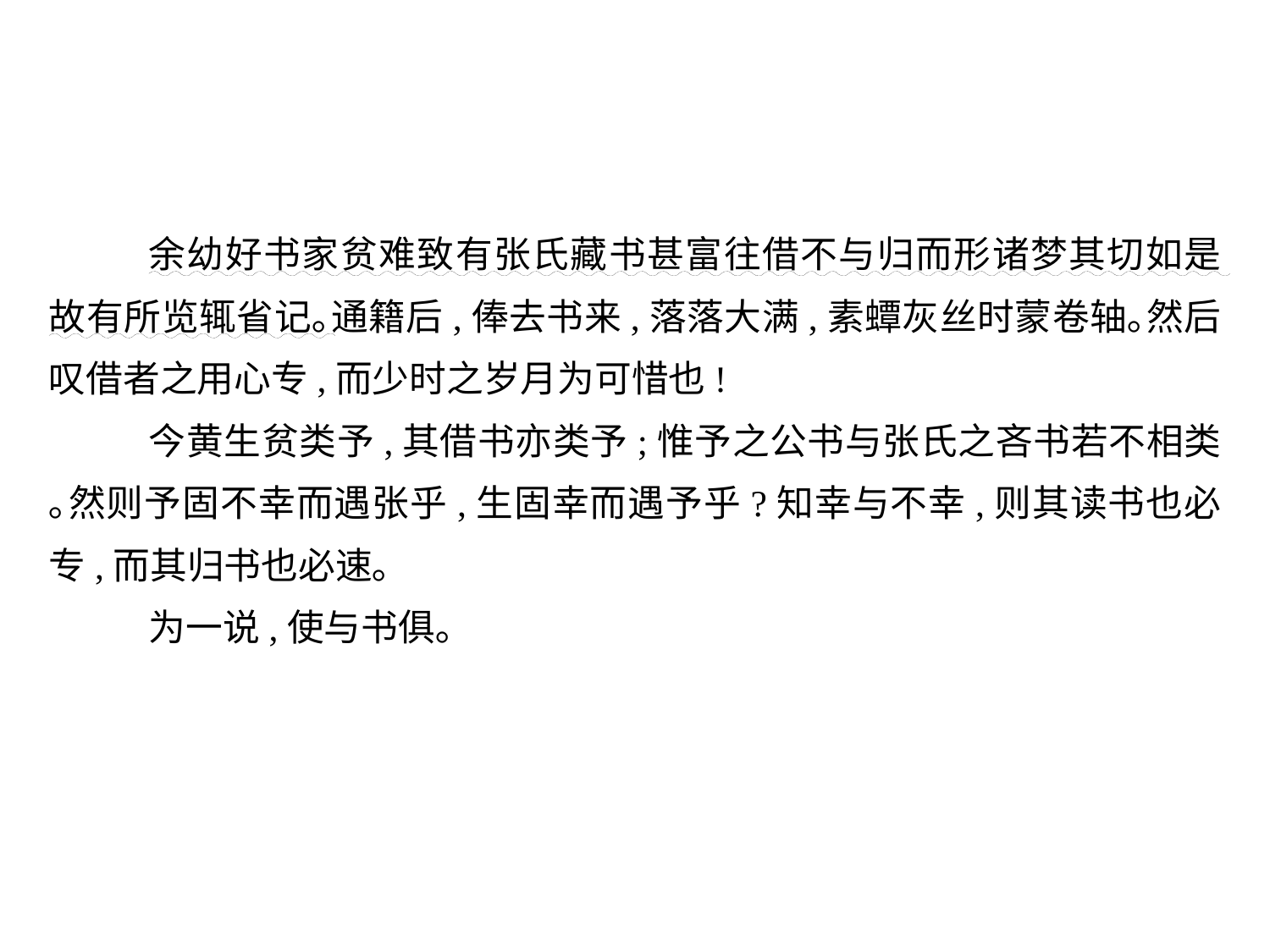

余幼好书家贫难致有张氏藏书甚富往借不与归而形诸梦其切如是故有所览辄省记｡通籍后,俸去书来,落落大满,素蟫灰丝时蒙卷轴｡然后叹借者之用心专,而少时之岁月为可惜也!
今黄生贫类予,其借书亦类予;惟予之公书与张氏之吝书若不相类｡然则予固不幸而遇张乎,生固幸而遇予乎?知幸与不幸,则其读书也必专,而其归书也必速｡
为一说,使与书俱｡